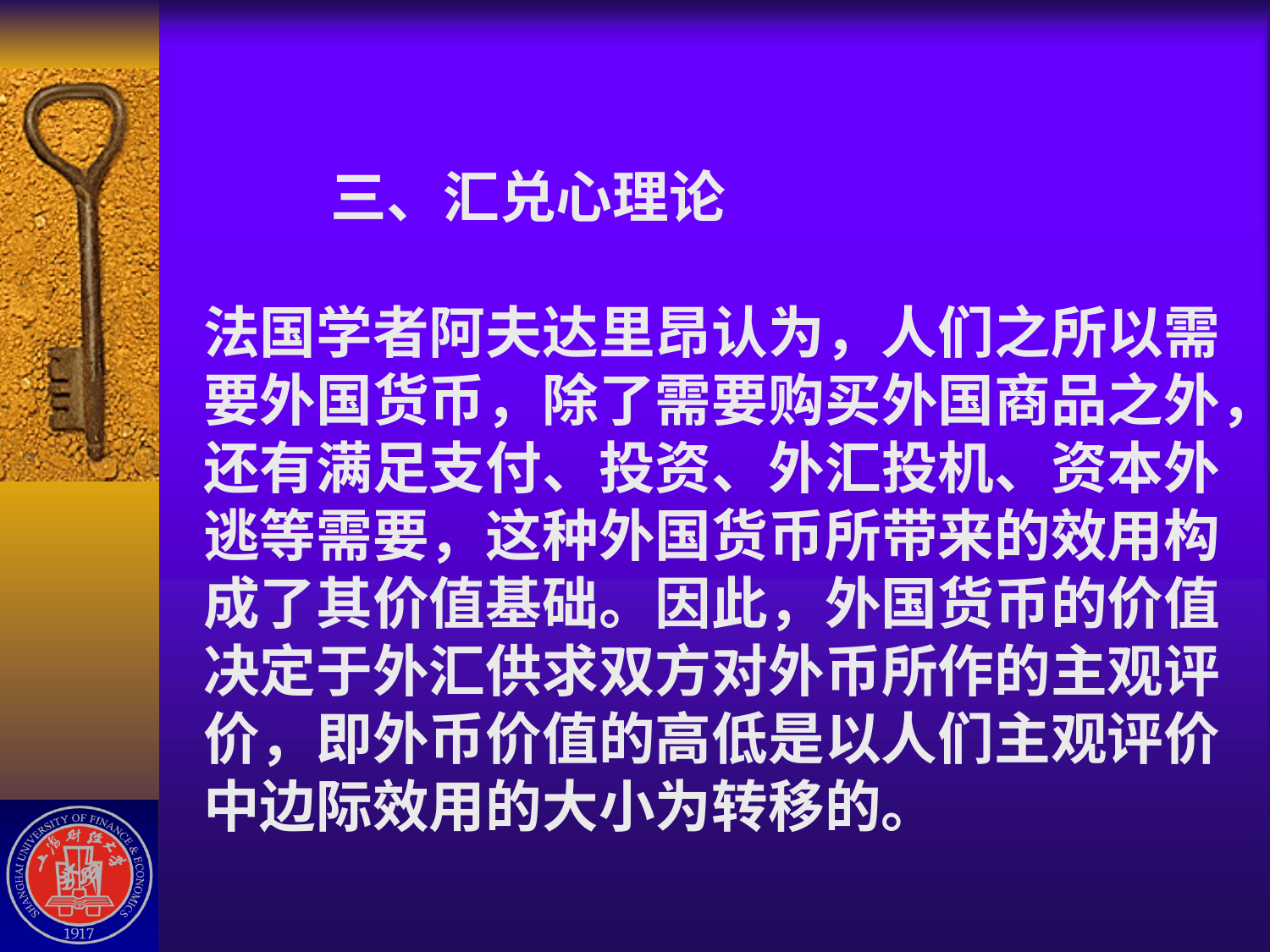

# 三、汇兑心理论 法国学者阿夫达里昂认为，人们之所以需要外国货币，除了需要购买外国商品之外，还有满足支付、投资、外汇投机、资本外逃等需要，这种外国货币所带来的效用构成了其价值基础。因此，外国货币的价值决定于外汇供求双方对外币所作的主观评价，即外币价值的高低是以人们主观评价中边际效用的大小为转移的。